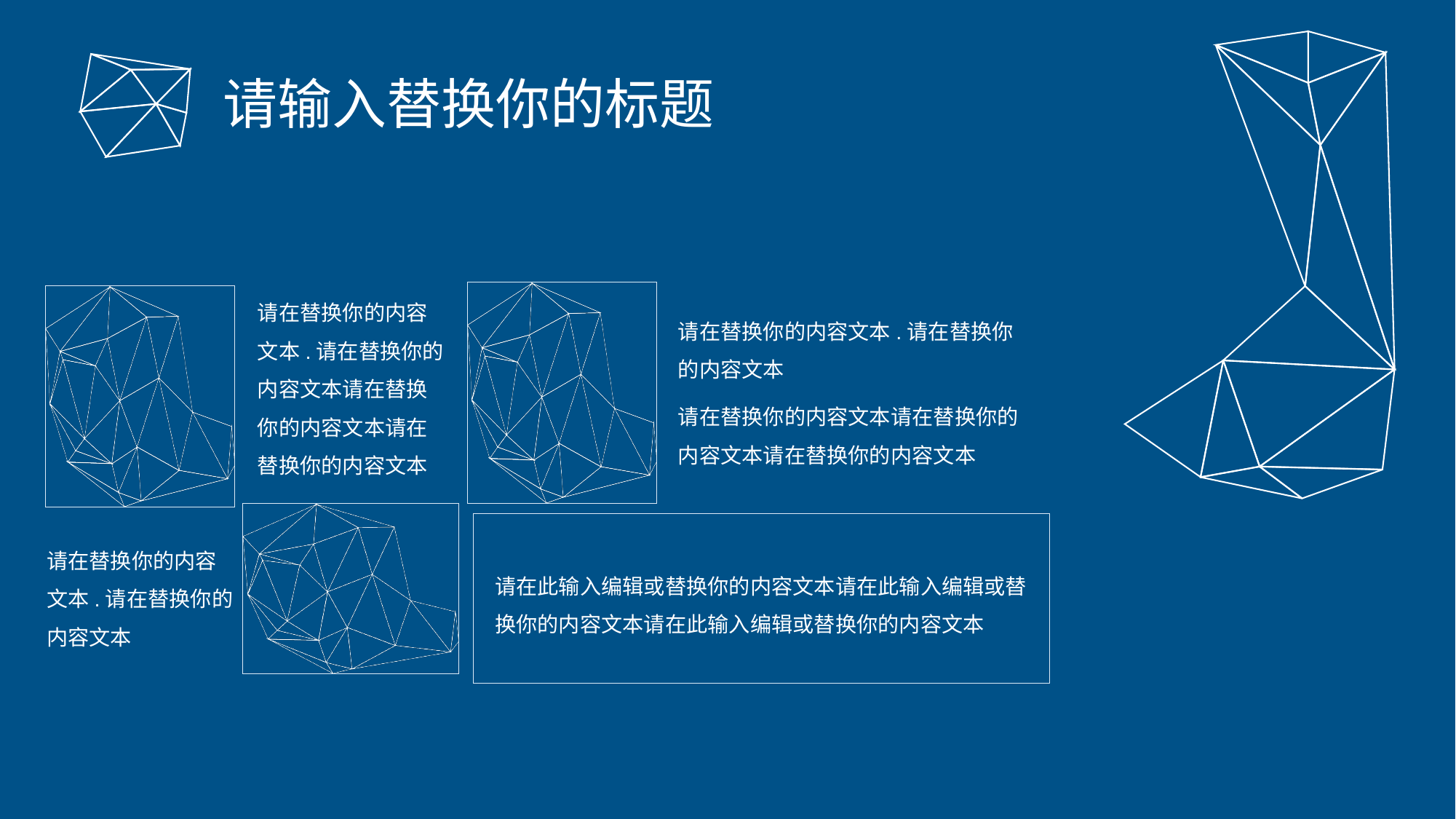

请输入替换你的标题
请在替换你的内容文本.请在替换你的内容文本
请在替换你的内容文本请在替换你的内容文本请在替换你的内容文本

请在替换你的内容文本.请在替换你的内容文本请在替换你的内容文本请在替换你的内容文本

请在此输入编辑或替换你的内容文本请在此输入编辑或替换你的内容文本请在此输入编辑或替换你的内容文本
请在替换你的内容文本.请在替换你的内容文本